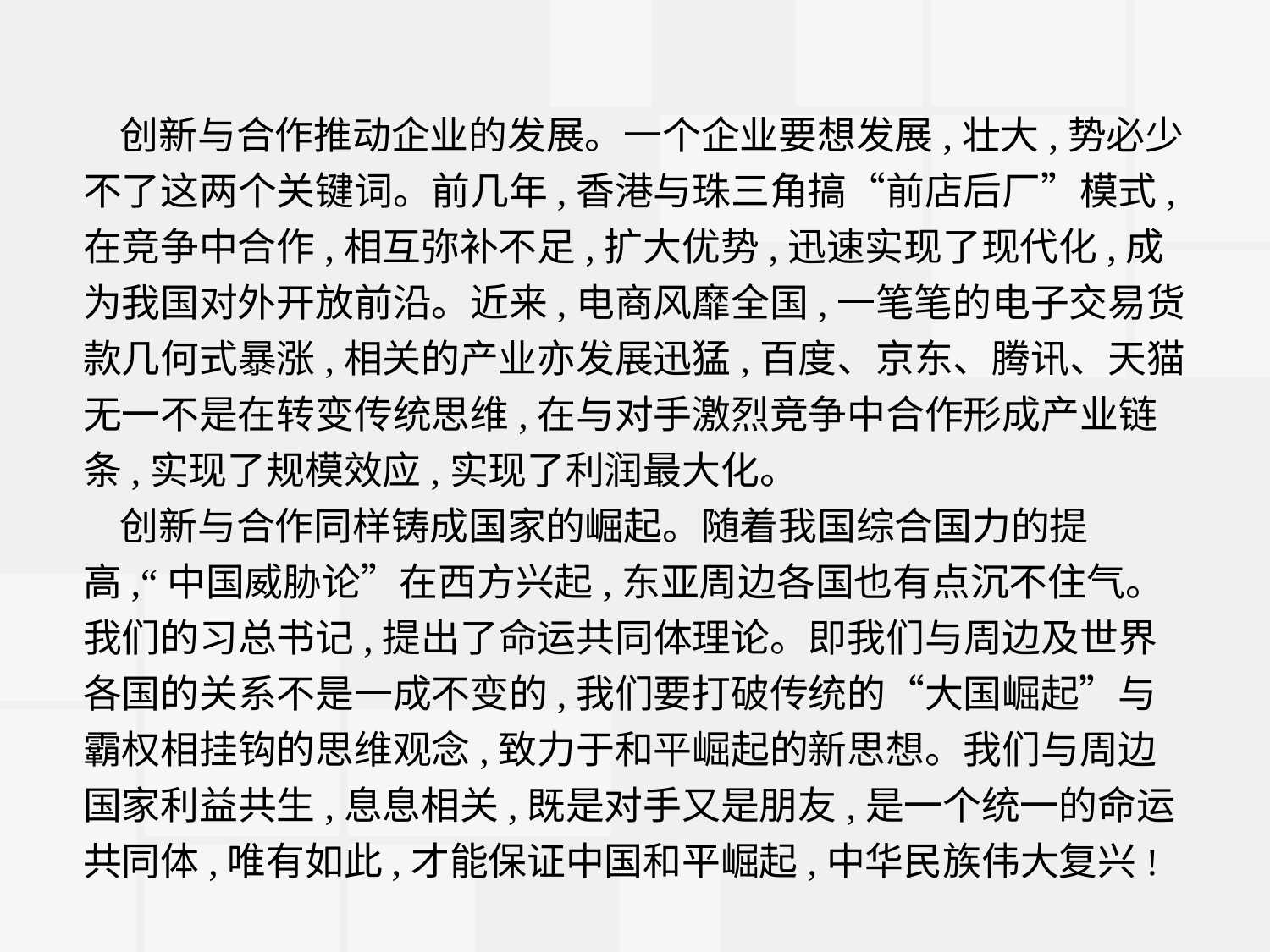

创新与合作推动企业的发展。一个企业要想发展,壮大,势必少不了这两个关键词。前几年,香港与珠三角搞“前店后厂”模式,在竞争中合作,相互弥补不足,扩大优势,迅速实现了现代化,成为我国对外开放前沿。近来,电商风靡全国,一笔笔的电子交易货款几何式暴涨,相关的产业亦发展迅猛,百度、京东、腾讯、天猫无一不是在转变传统思维,在与对手激烈竞争中合作形成产业链条,实现了规模效应,实现了利润最大化。
创新与合作同样铸成国家的崛起。随着我国综合国力的提高,“中国威胁论”在西方兴起,东亚周边各国也有点沉不住气。我们的习总书记,提出了命运共同体理论。即我们与周边及世界各国的关系不是一成不变的,我们要打破传统的“大国崛起”与霸权相挂钩的思维观念,致力于和平崛起的新思想。我们与周边国家利益共生,息息相关,既是对手又是朋友,是一个统一的命运共同体,唯有如此,才能保证中国和平崛起,中华民族伟大复兴!